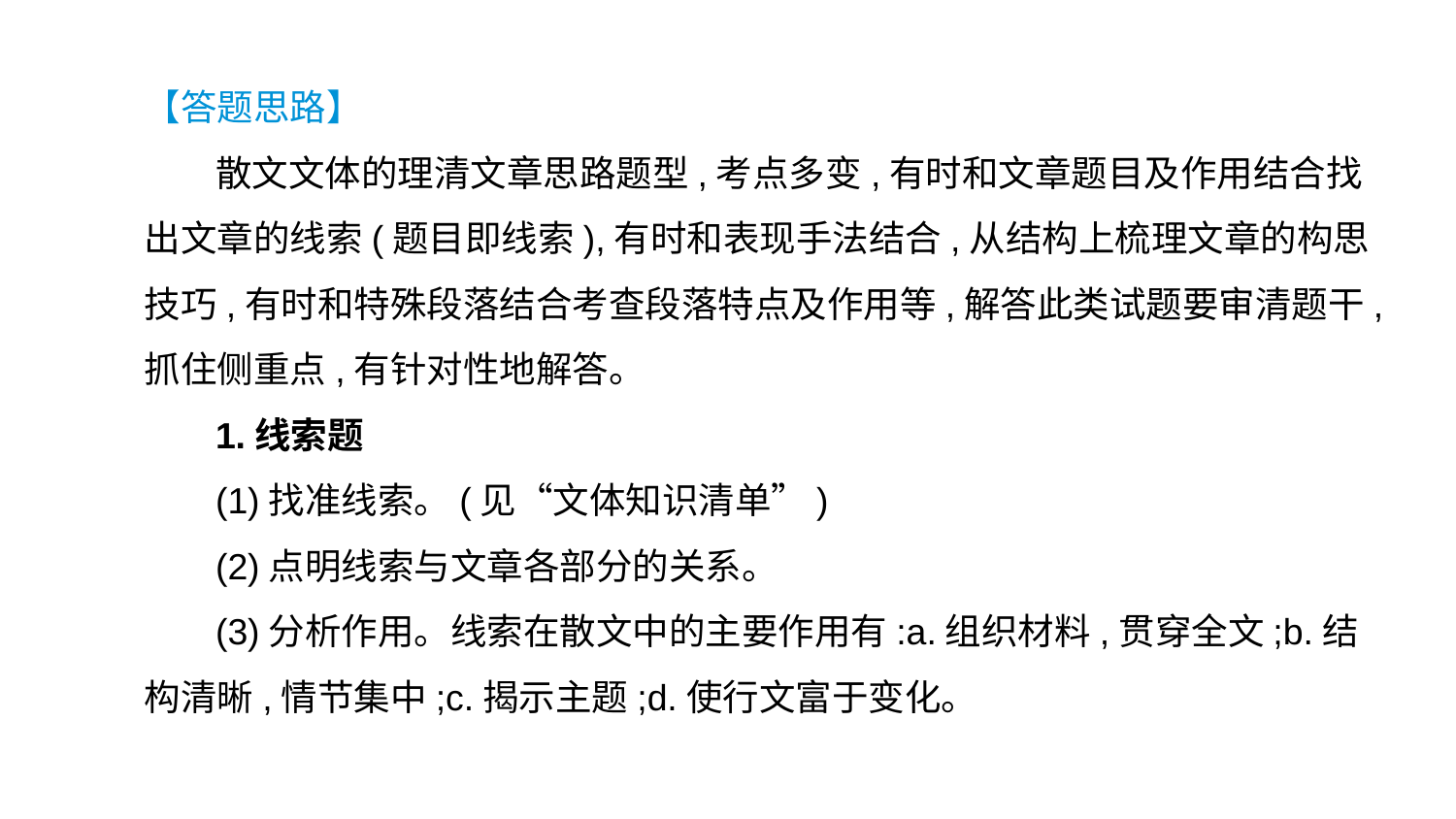

【答题思路】
散文文体的理清文章思路题型,考点多变,有时和文章题目及作用结合找出文章的线索(题目即线索),有时和表现手法结合,从结构上梳理文章的构思技巧,有时和特殊段落结合考查段落特点及作用等,解答此类试题要审清题干,抓住侧重点,有针对性地解答。
1.线索题
(1)找准线索。(见“文体知识清单”)
(2)点明线索与文章各部分的关系。
(3)分析作用。线索在散文中的主要作用有:a.组织材料,贯穿全文;b.结构清晰,情节集中;c.揭示主题;d.使行文富于变化。